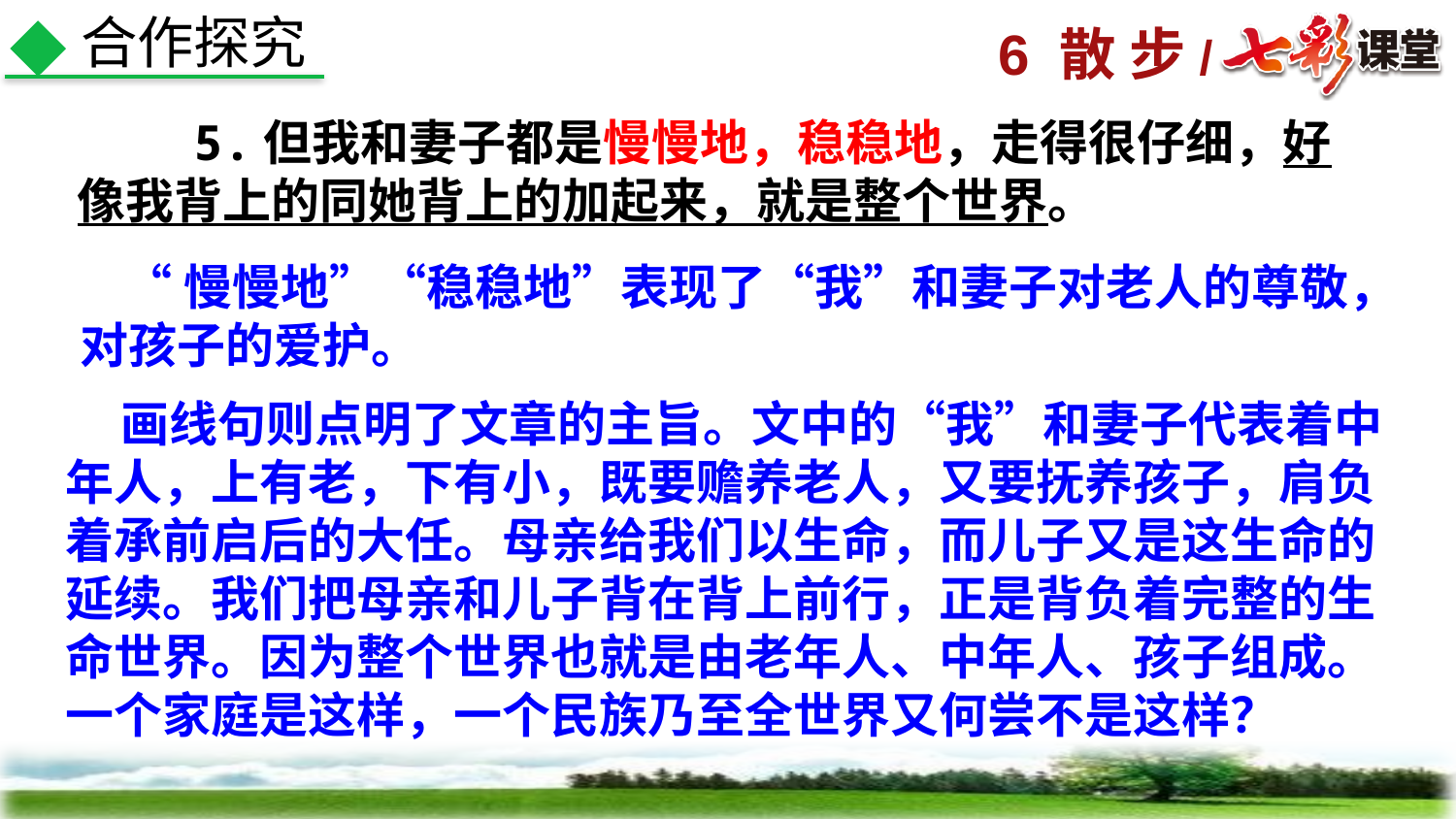

合作探究

    5.但我和妻子都是慢慢地，稳稳地，走得很仔细，好像我背上的同她背上的加起来，就是整个世界。
    “慢慢地”“稳稳地”表现了“我”和妻子对老人的尊敬，对孩子的爱护。
    画线句则点明了文章的主旨。文中的“我”和妻子代表着中年人，上有老，下有小，既要赡养老人，又要抚养孩子，肩负着承前启后的大任。母亲给我们以生命，而儿子又是这生命的延续。我们把母亲和儿子背在背上前行，正是背负着完整的生命世界。因为整个世界也就是由老年人、中年人、孩子组成。一个家庭是这样，一个民族乃至全世界又何尝不是这样？